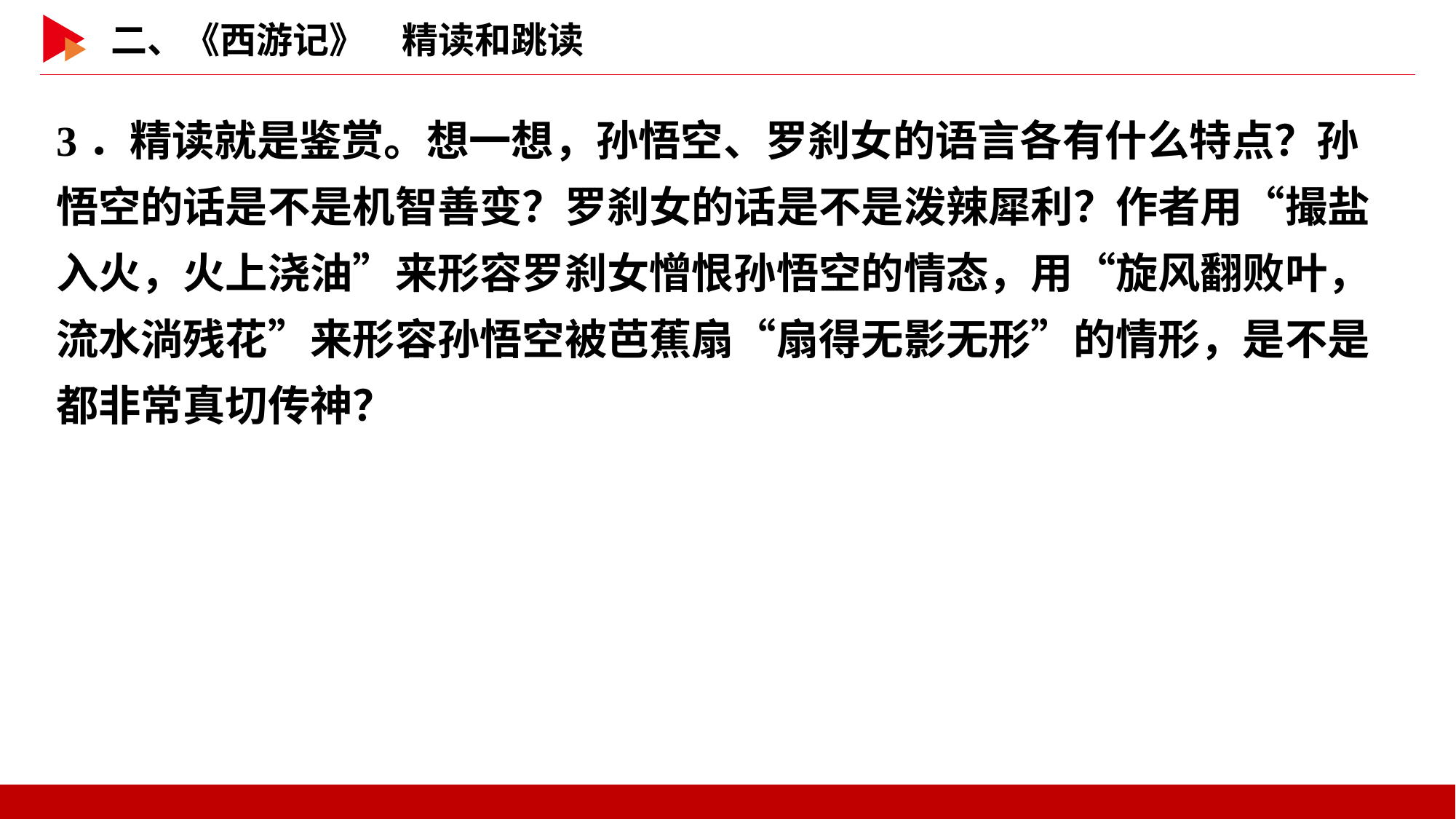

3．精读就是鉴赏。想一想，孙悟空、罗刹女的语言各有什么特点？孙悟空的话是不是机智善变？罗刹女的话是不是泼辣犀利？作者用“撮盐入火，火上浇油”来形容罗刹女憎恨孙悟空的情态，用“旋风翻败叶，流水淌残花”来形容孙悟空被芭蕉扇“扇得无影无形”的情形，是不是都非常真切传神？